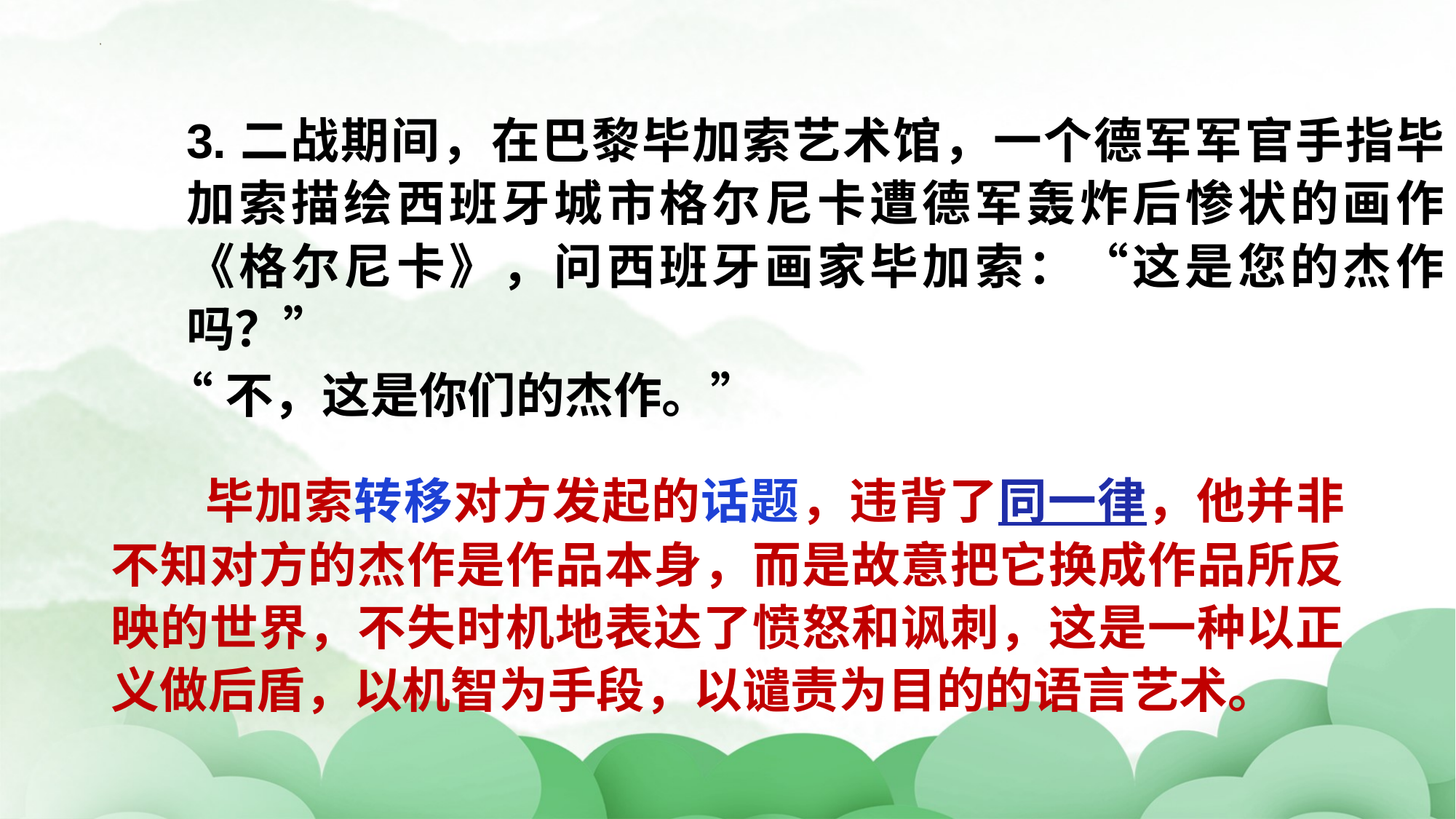

3.二战期间，在巴黎毕加索艺术馆，一个德军军官手指毕加索描绘西班牙城市格尔尼卡遭德军轰炸后惨状的画作《格尔尼卡》，问西班牙画家毕加索：“这是您的杰作吗？”
“不，这是你们的杰作。”
      毕加索转移对方发起的话题，违背了同一律，他并非不知对方的杰作是作品本身，而是故意把它换成作品所反映的世界，不失时机地表达了愤怒和讽刺，这是一种以正义做后盾，以机智为手段，以谴责为目的的语言艺术。